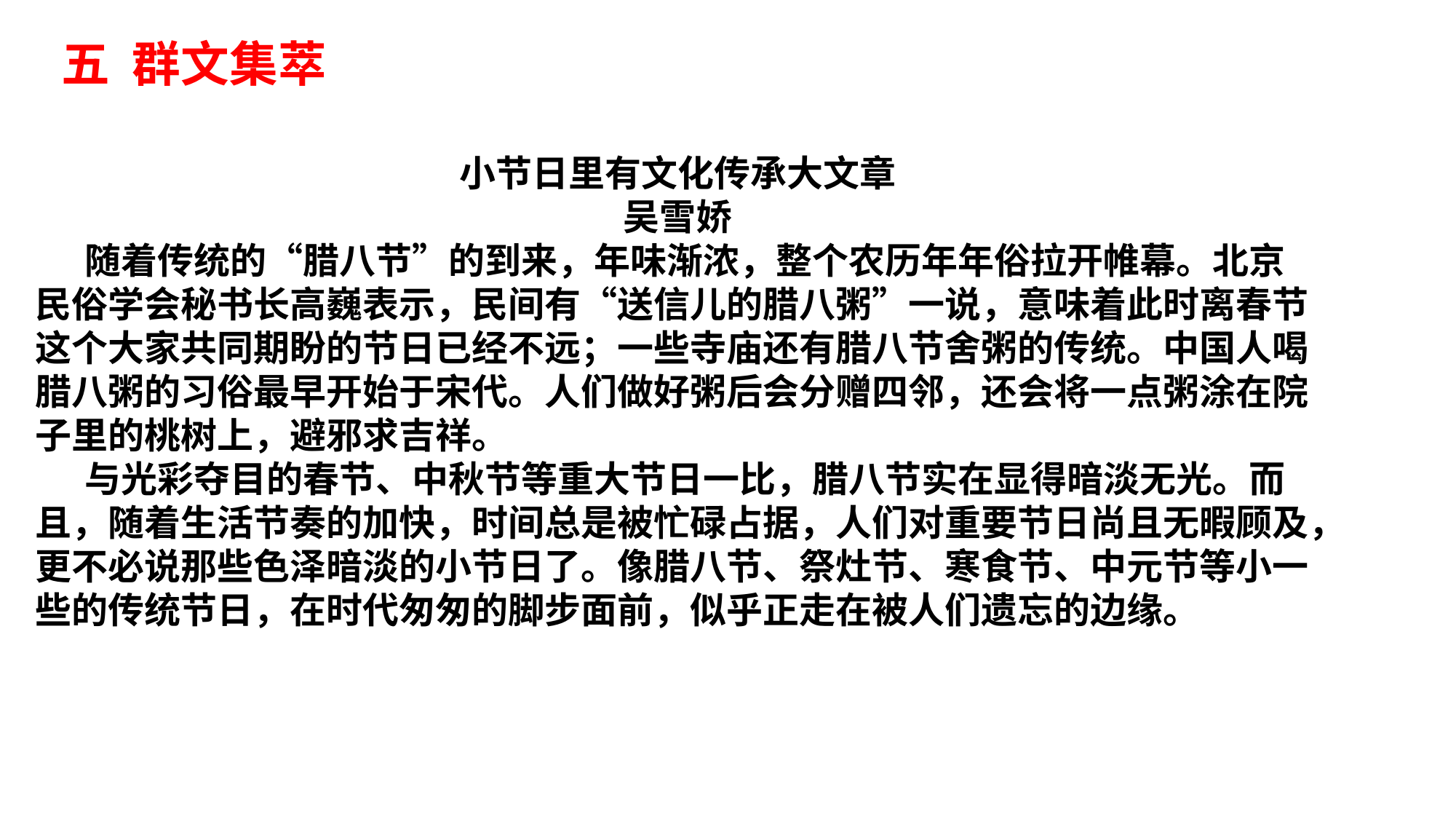

五  群文集萃

小节日里有文化传承大文章
吴雪娇
     随着传统的“腊八节”的到来，年味渐浓，整个农历年年俗拉开帷幕。北京民俗学会秘书长高巍表示，民间有“送信儿的腊八粥”一说，意味着此时离春节这个大家共同期盼的节日已经不远；一些寺庙还有腊八节舍粥的传统。中国人喝腊八粥的习俗最早开始于宋代。人们做好粥后会分赠四邻，还会将一点粥涂在院子里的桃树上，避邪求吉祥。
     与光彩夺目的春节、中秋节等重大节日一比，腊八节实在显得暗淡无光。而且，随着生活节奏的加快，时间总是被忙碌占据，人们对重要节日尚且无暇顾及，更不必说那些色泽暗淡的小节日了。像腊八节、祭灶节、寒食节、中元节等小一些的传统节日，在时代匆匆的脚步面前，似乎正走在被人们遗忘的边缘。